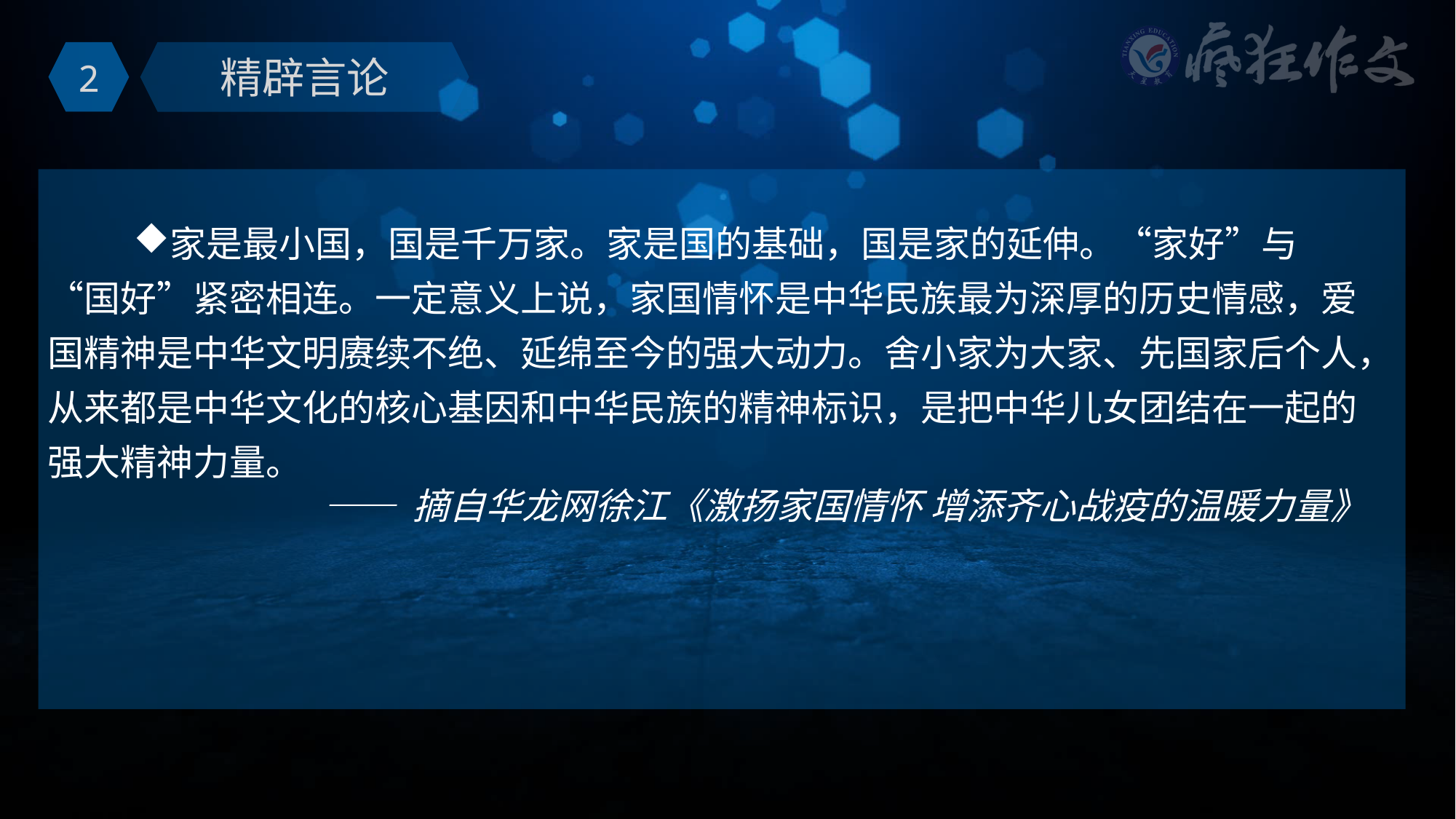

2
精辟言论

家是最小国，国是千万家。家是国的基础，国是家的延伸。“家好”与“国好”紧密相连。一定意义上说，家国情怀是中华民族最为深厚的历史情感，爱国精神是中华文明赓续不绝、延绵至今的强大动力。舍小家为大家、先国家后个人，从来都是中华文化的核心基因和中华民族的精神标识，是把中华儿女团结在一起的强大精神力量。
   —— 摘自华龙网徐江《激扬家国情怀 增添齐心战疫的温暖力量》